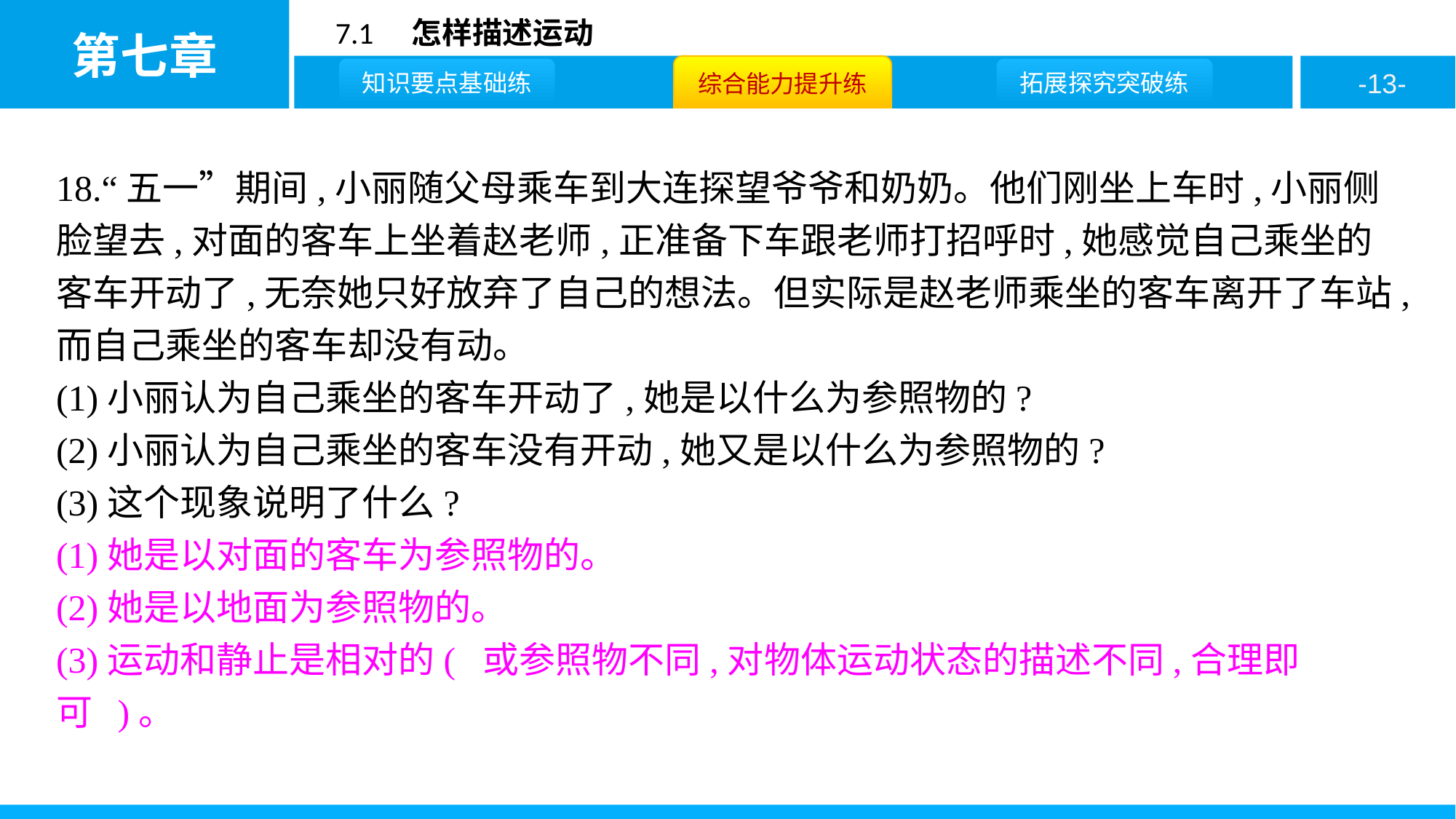

18.“五一”期间,小丽随父母乘车到大连探望爷爷和奶奶。他们刚坐上车时,小丽侧脸望去,对面的客车上坐着赵老师,正准备下车跟老师打招呼时,她感觉自己乘坐的客车开动了,无奈她只好放弃了自己的想法。但实际是赵老师乘坐的客车离开了车站,而自己乘坐的客车却没有动。
(1)小丽认为自己乘坐的客车开动了,她是以什么为参照物的?
(2)小丽认为自己乘坐的客车没有开动,她又是以什么为参照物的?
(3)这个现象说明了什么?
(1)她是以对面的客车为参照物的。
(2)她是以地面为参照物的。
(3)运动和静止是相对的(  或参照物不同,对物体运动状态的描述不同,合理即可  )。